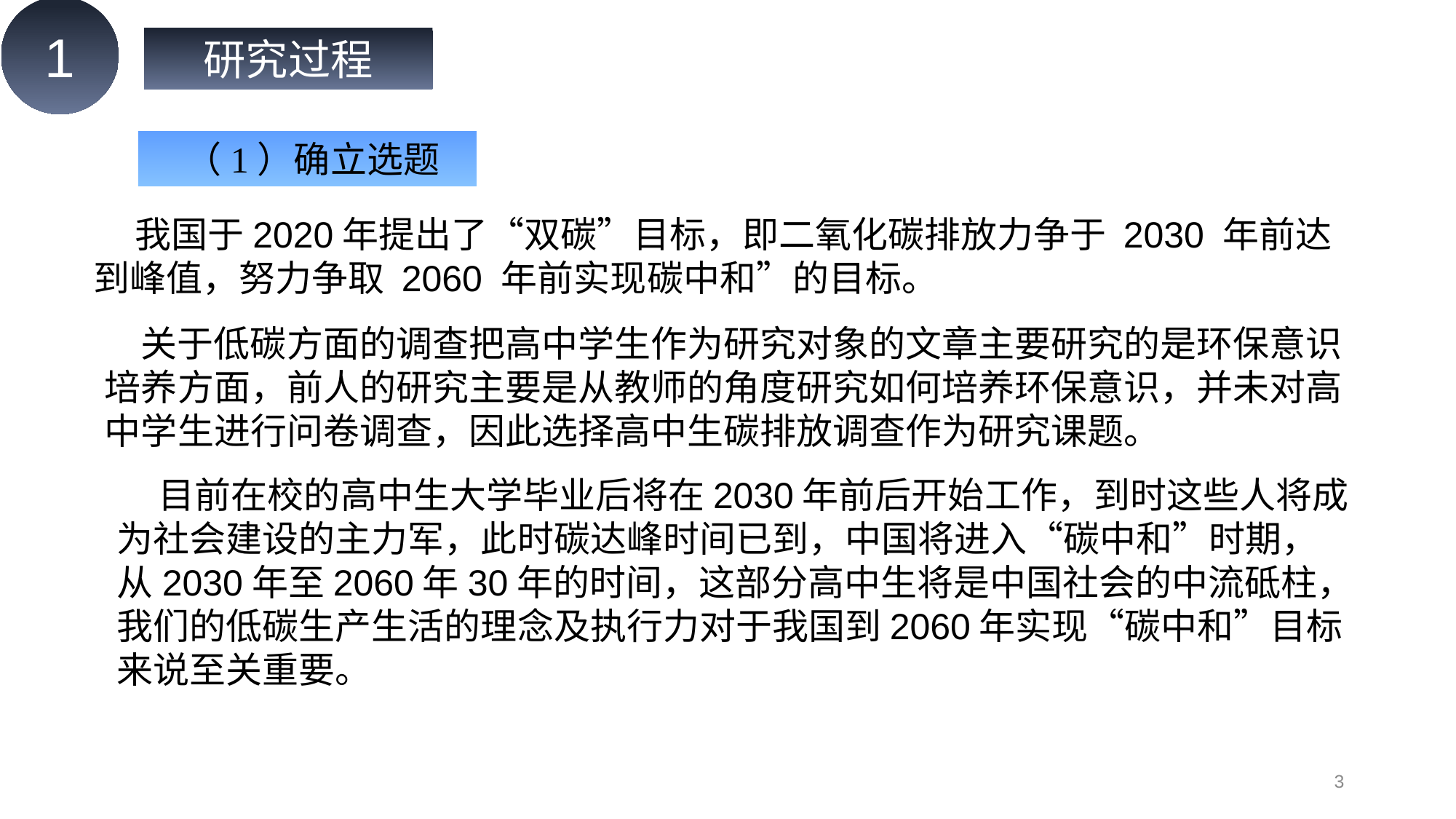

1
研究过程
（1）确立选题
    我国于2020年提出了“双碳”目标，即二氧化碳排放力争于 2030 年前达到峰值，努力争取 2060 年前实现碳中和”的目标。
关于低碳方面的调查把高中学生作为研究对象的文章主要研究的是环保意识培养方面，前人的研究主要是从教师的角度研究如何培养环保意识，并未对高中学生进行问卷调查，因此选择高中生碳排放调查作为研究课题。
    目前在校的高中生大学毕业后将在2030年前后开始工作，到时这些人将成为社会建设的主力军，此时碳达峰时间已到，中国将进入“碳中和”时期，从2030年至2060年30年的时间，这部分高中生将是中国社会的中流砥柱，我们的低碳生产生活的理念及执行力对于我国到2060年实现“碳中和”目标来说至关重要。
3